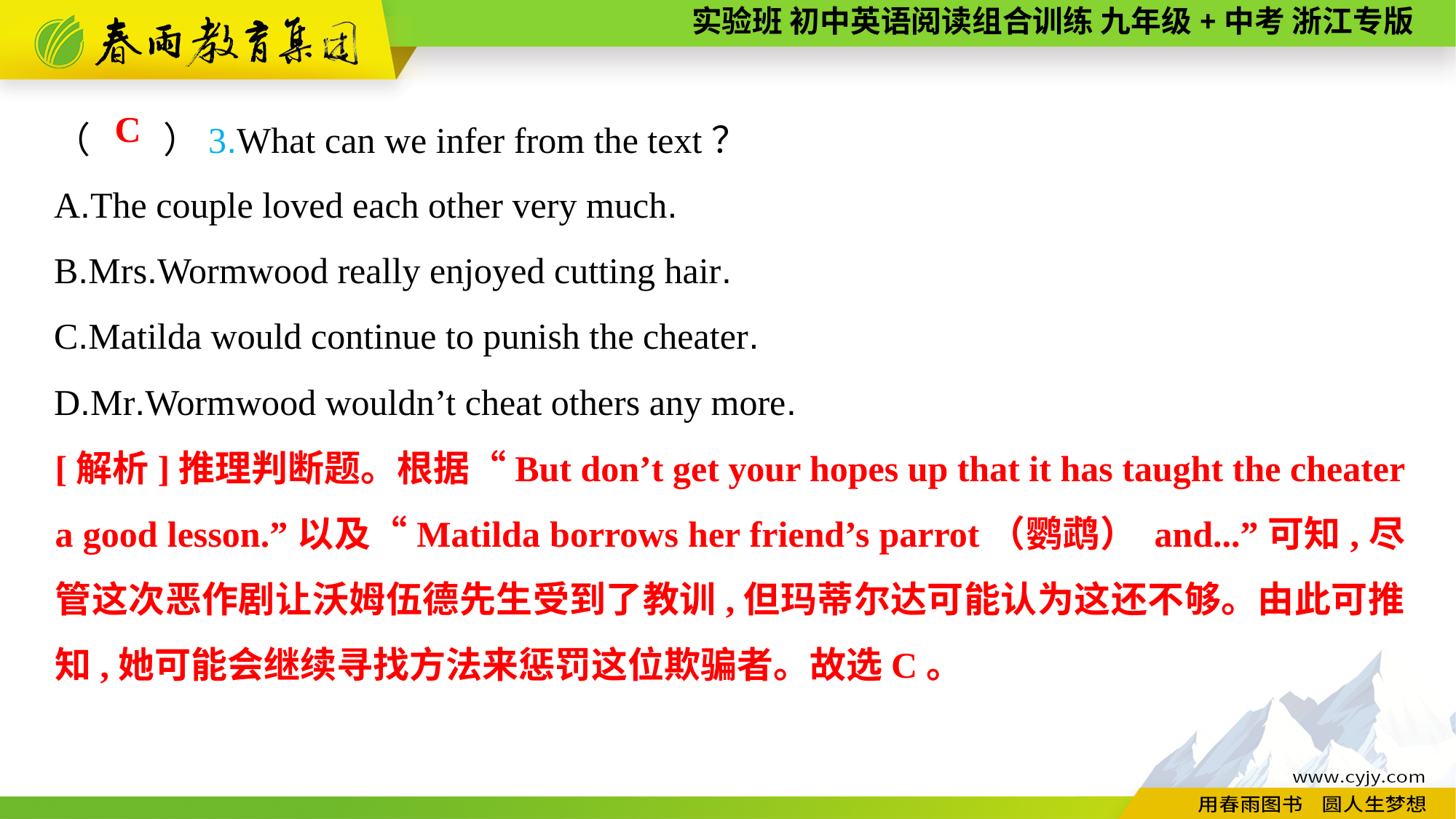

（　　）3.What can we infer from the text？
A.The couple loved each other very much.
B.Mrs.Wormwood really enjoyed cutting hair.
C.Matilda would continue to punish the cheater.
D.Mr.Wormwood wouldn’t cheat others any more.
C
[解析]推理判断题。根据“But don’t get your hopes up that it has taught the cheater a good lesson.”以及“Matilda borrows her friend’s parrot（鹦鹉） and...”可知,尽管这次恶作剧让沃姆伍德先生受到了教训,但玛蒂尔达可能认为这还不够。由此可推知,她可能会继续寻找方法来惩罚这位欺骗者。故选C。